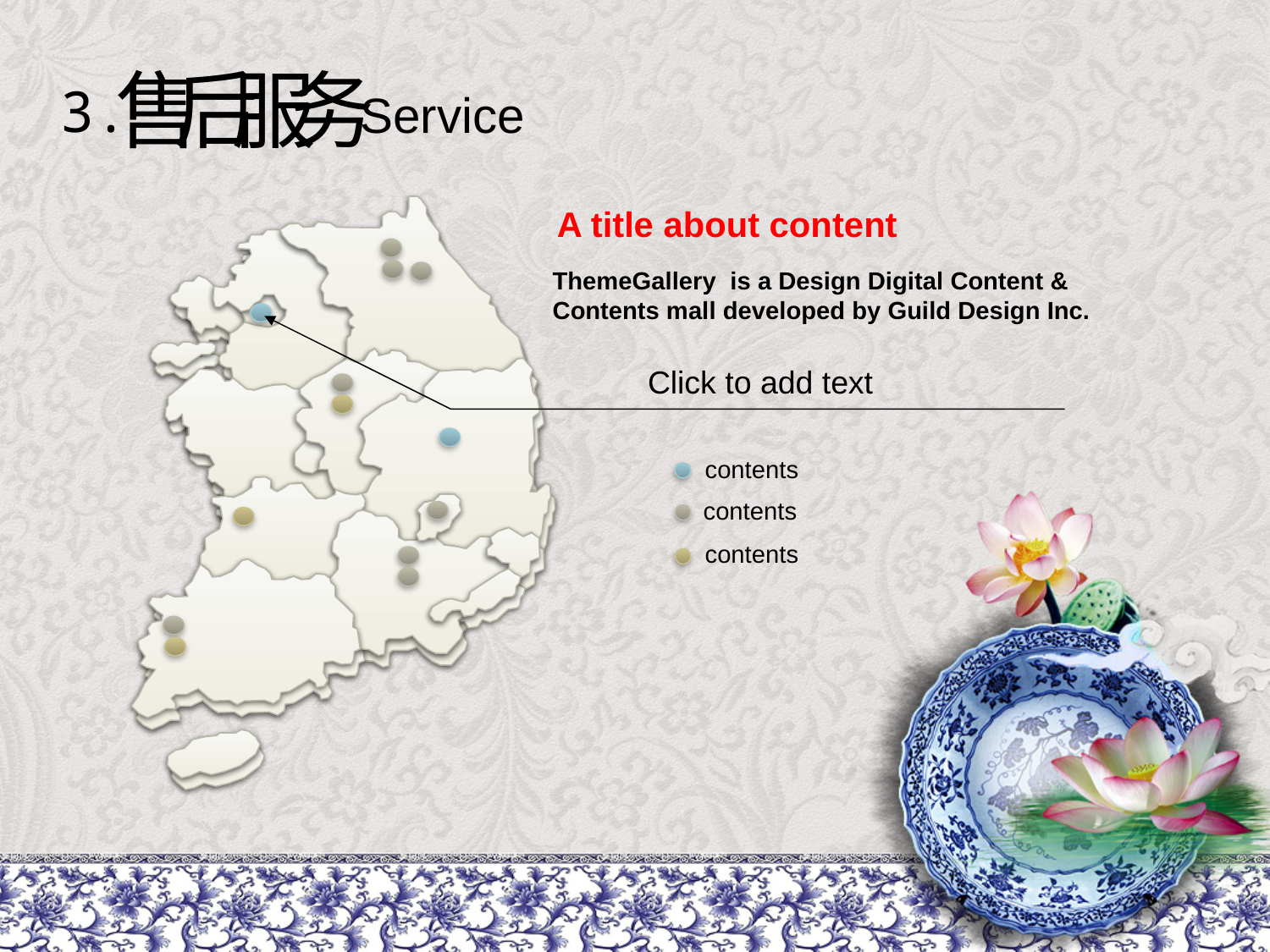

售后服务
3.
Service

A title about content
ThemeGallery  is a Design Digital Content & Contents mall developed by Guild Design Inc.

Click to add text
contents

contents

contents